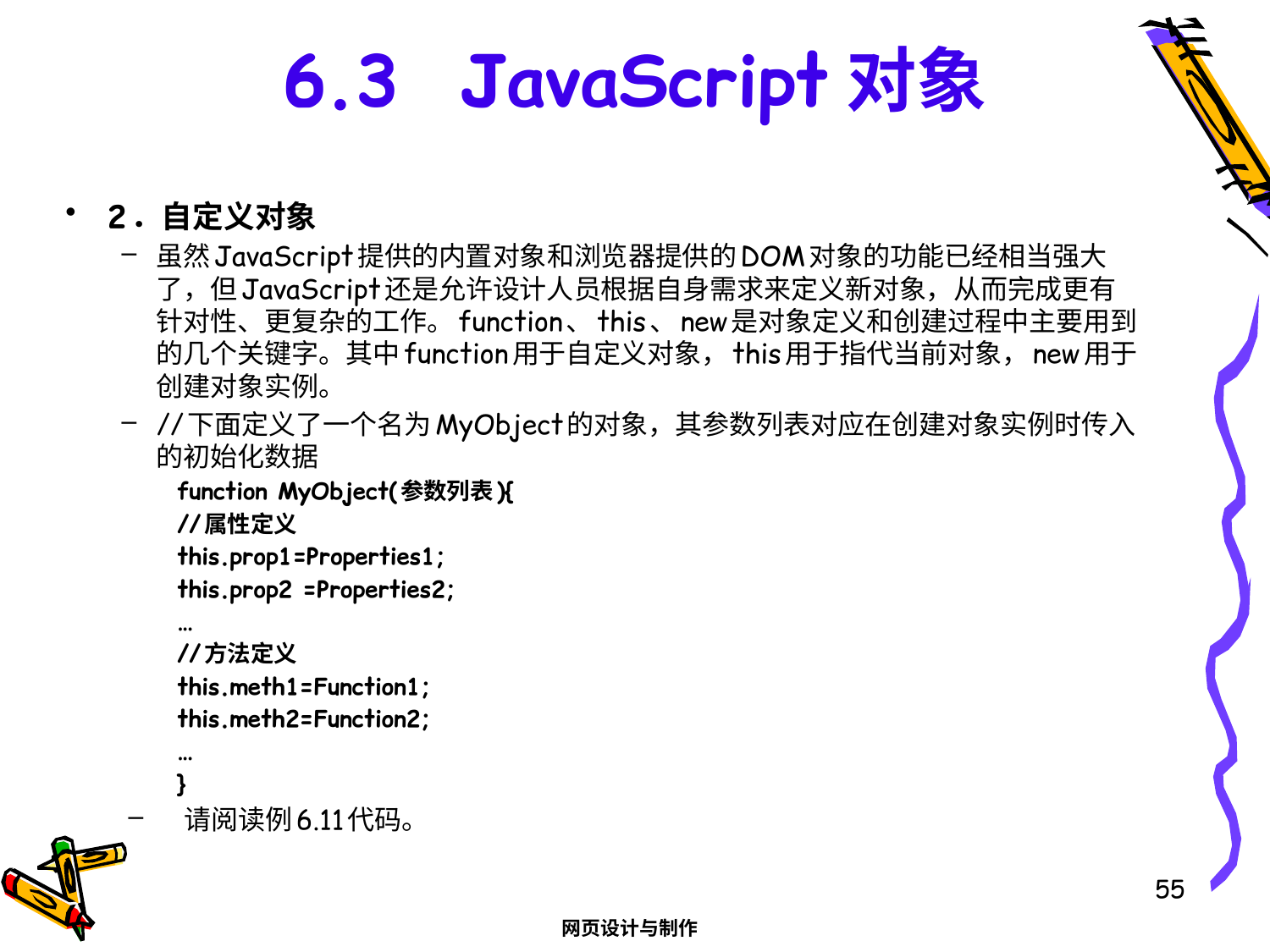

# 6.3  JavaScript对象
2．自定义对象
虽然JavaScript提供的内置对象和浏览器提供的DOM对象的功能已经相当强大了，但JavaScript还是允许设计人员根据自身需求来定义新对象，从而完成更有针对性、更复杂的工作。function、this、new是对象定义和创建过程中主要用到的几个关键字。其中function用于自定义对象，this用于指代当前对象，new用于创建对象实例。
//下面定义了一个名为MyObject的对象，其参数列表对应在创建对象实例时传入的初始化数据
function MyObject(参数列表){
	//属性定义
	this.prop1=Properties1;
	this.prop2 =Properties2;
	…
	//方法定义
	this.meth1=Function1;
	this.meth2=Function2;
	…
}
请阅读例6.11代码。
55
网页设计与制作